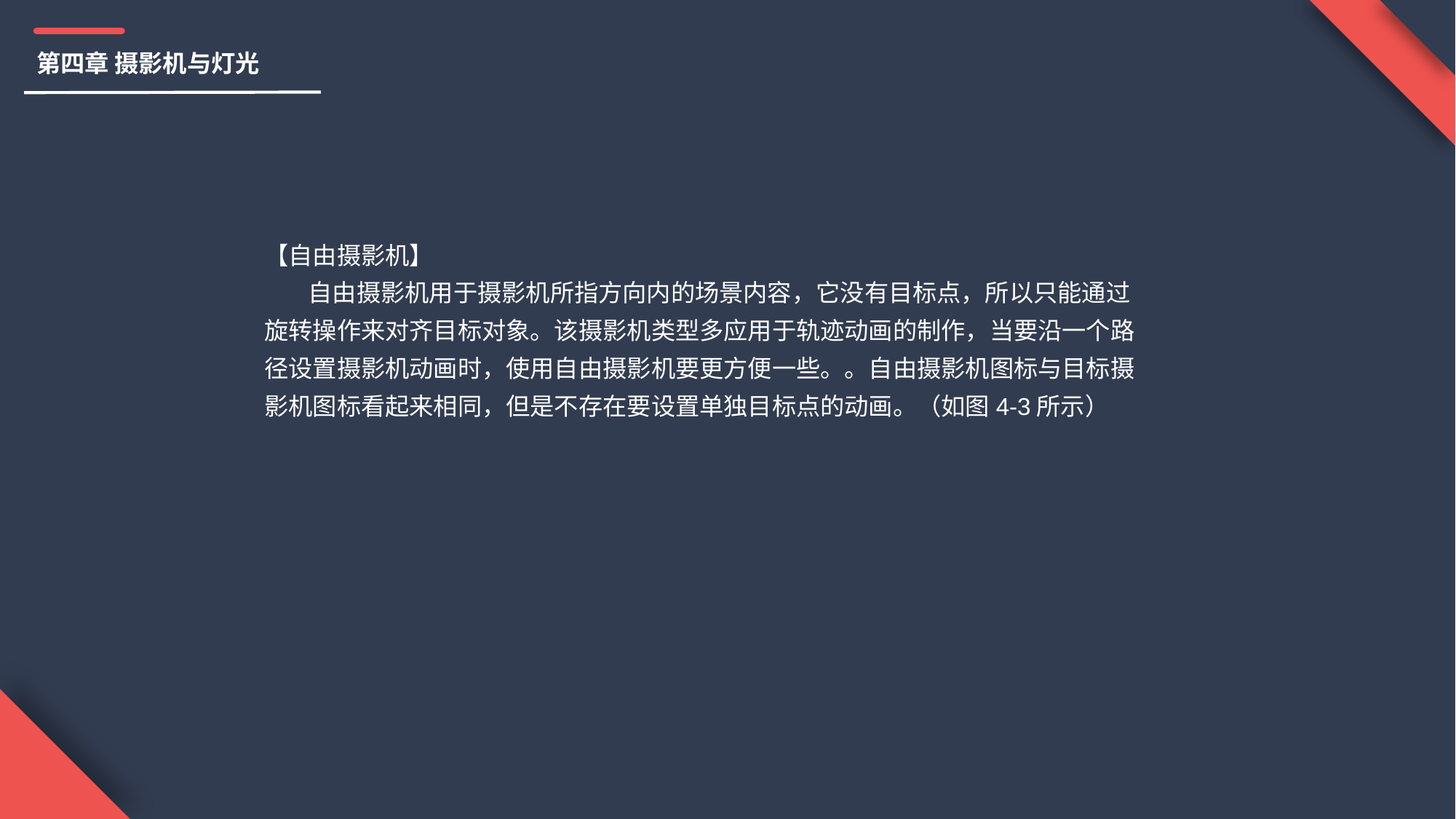

第四章 摄影机与灯光
【自由摄影机】
       自由摄影机用于摄影机所指方向内的场景内容，它没有目标点，所以只能通过旋转操作来对齐目标对象。该摄影机类型多应用于轨迹动画的制作，当要沿一个路径设置摄影机动画时，使用自由摄影机要更方便一些。。自由摄影机图标与目标摄影机图标看起来相同，但是不存在要设置单独目标点的动画。（如图4-3所示）